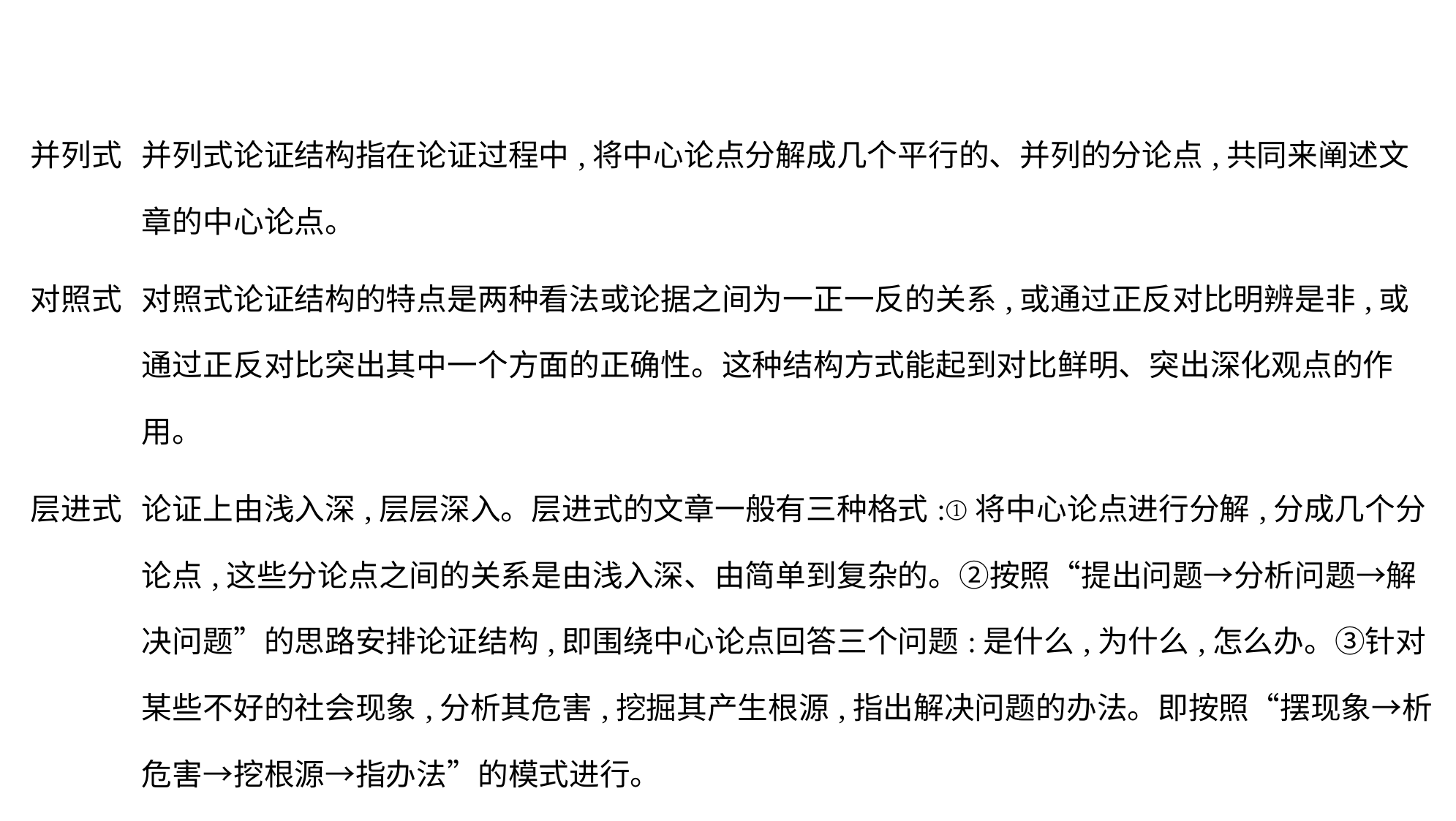

| 并列式 | 并列式论证结构指在论证过程中,将中心论点分解成几个平行的、并列的分论点,共同来阐述文章的中心论点。 |
| --- | --- |
| 对照式 | 对照式论证结构的特点是两种看法或论据之间为一正一反的关系,或通过正反对比明辨是非,或通过正反对比突出其中一个方面的正确性。这种结构方式能起到对比鲜明、突出深化观点的作用。 |
| 层进式 | 论证上由浅入深,层层深入。层进式的文章一般有三种格式:①将中心论点进行分解,分成几个分论点,这些分论点之间的关系是由浅入深、由简单到复杂的。②按照“提出问题→分析问题→解决问题”的思路安排论证结构,即围绕中心论点回答三个问题:是什么,为什么,怎么办。③针对某些不好的社会现象,分析其危害,挖掘其产生根源,指出解决问题的办法。即按照“摆现象→析危害→挖根源→指办法”的模式进行。 |
| 总分式 | 论证层次间是总论和分论的关系。论证时一般都要在中心论点的统率下,确立几个从属于中心论点的、为阐述中心论点服务的分论点,然后通过对分论点的逐一阐述,以使中心论点得到深刻有力的证明。写作中,有时先总说后分说;有时先分说后总说;也有时先总说后分说,最后再总说。 |